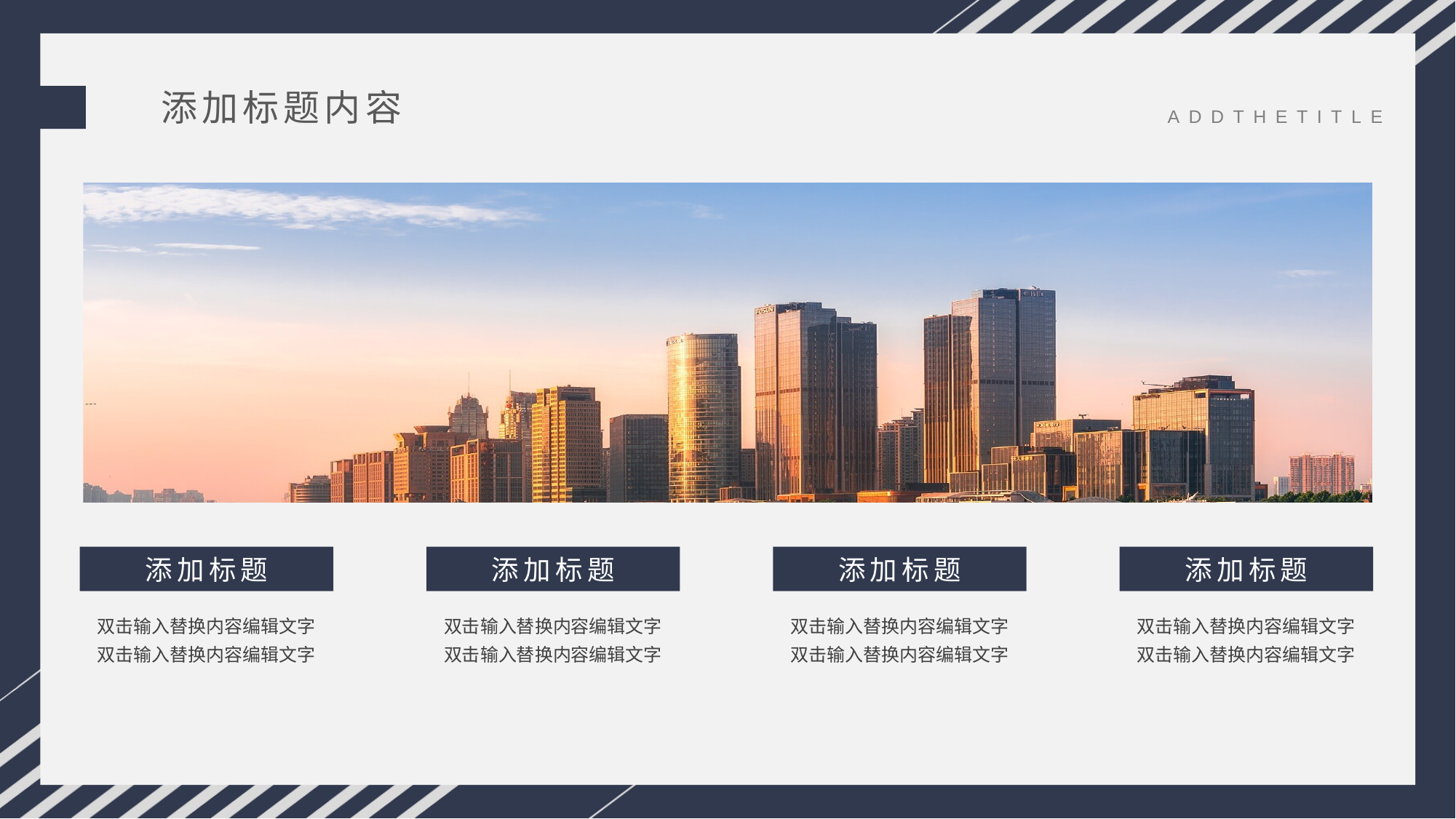

添加标题内容
ADDTHETITLE

添加标题
双击输入替换内容编辑文字双击输入替换内容编辑文字
添加标题
双击输入替换内容编辑文字双击输入替换内容编辑文字
添加标题
双击输入替换内容编辑文字双击输入替换内容编辑文字
添加标题
双击输入替换内容编辑文字双击输入替换内容编辑文字